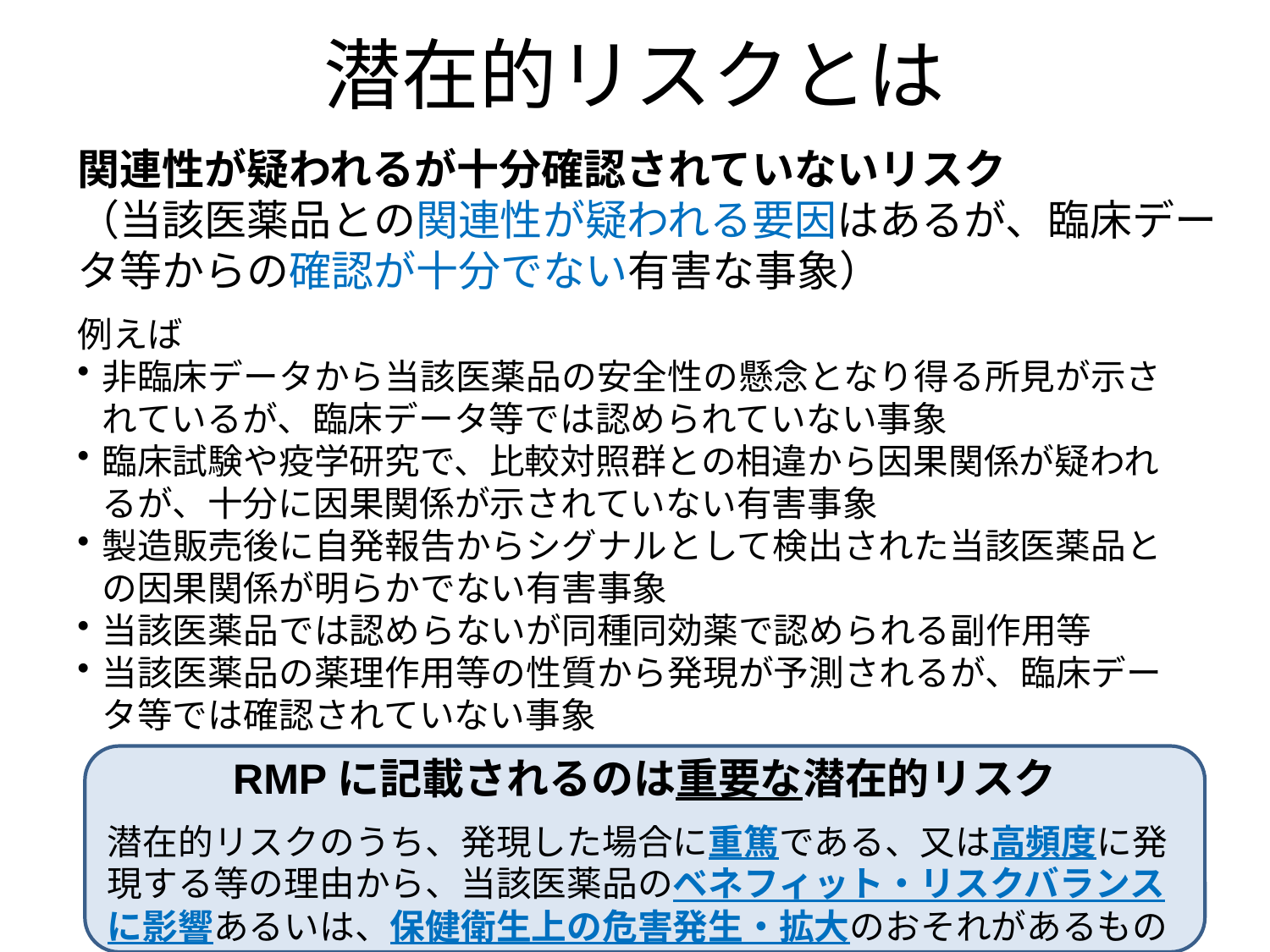

潜在的リスクとは
関連性が疑われるが十分確認されていないリスク
（当該医薬品との関連性が疑われる要因はあるが、臨床データ等からの確認が十分でない有害な事象）
例えば
非臨床データから当該医薬品の安全性の懸念となり得る所見が示されているが、臨床データ等では認められていない事象
臨床試験や疫学研究で、比較対照群との相違から因果関係が疑われるが、十分に因果関係が示されていない有害事象
製造販売後に自発報告からシグナルとして検出された当該医薬品との因果関係が明らかでない有害事象
当該医薬品では認めらないが同種同効薬で認められる副作用等
当該医薬品の薬理作用等の性質から発現が予測されるが、臨床データ等では確認されていない事象
RMPに記載されるのは重要な潜在的リスク

潜在的リスクのうち、発現した場合に重篤である、又は高頻度に発現する等の理由から、当該医薬品のベネフィット・リスクバランスに影響あるいは、保健衛生上の危害発生・拡大のおそれがあるもの
医療関係者向け説明資料（RMPについて）
16